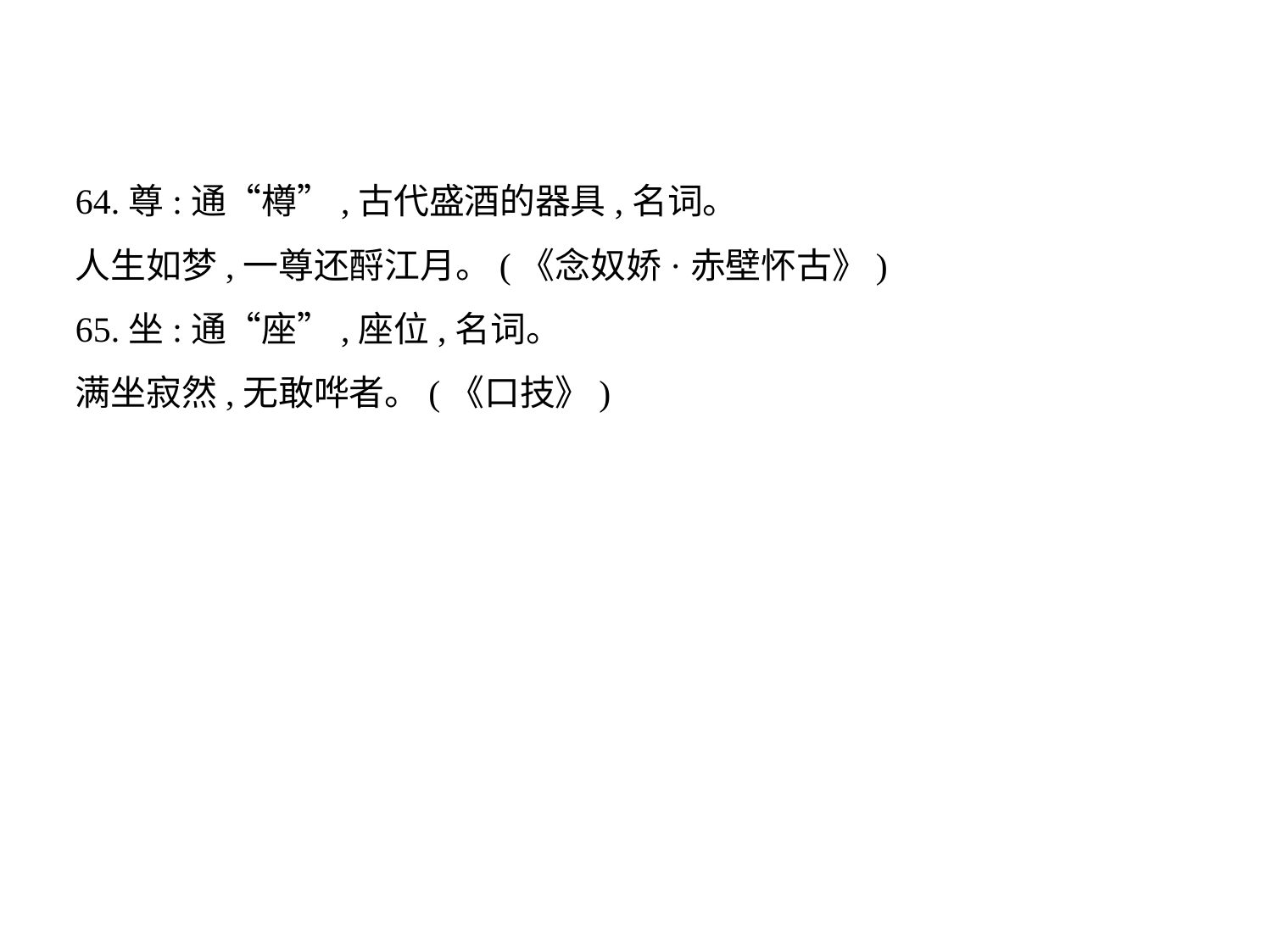

64.尊:通“樽”,古代盛酒的器具,名词。
人生如梦,一尊还酹江月。(《念奴娇·赤壁怀古》)
65.坐:通“座”,座位,名词。
满坐寂然,无敢哗者。(《口技》)